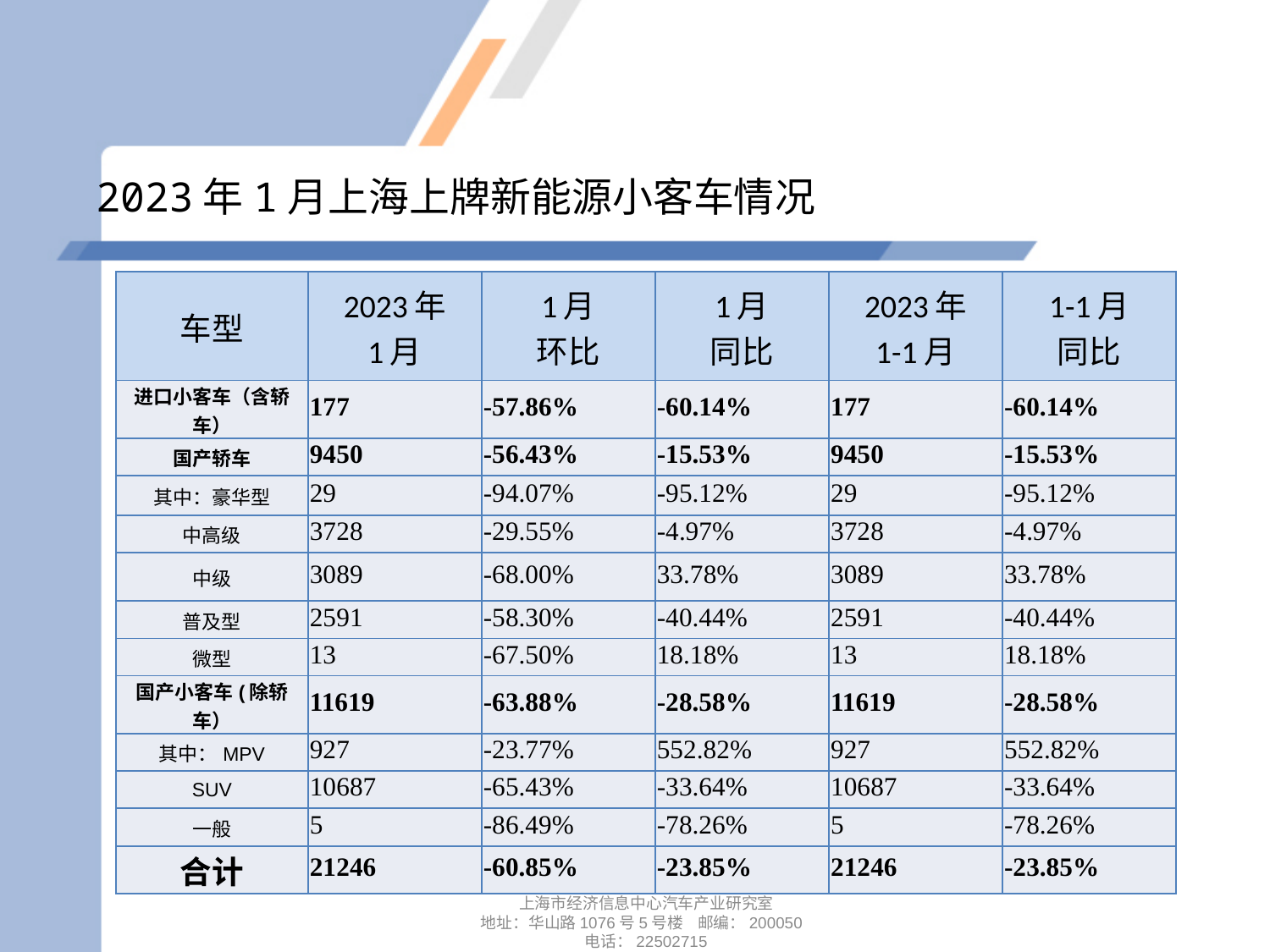

# 2023年1月上海上牌新能源小客车情况
| 车型 | 2023年 1月 | 1月 环比 | 1月 同比 | 2023年 1-1月 | 1-1月 同比 |
| --- | --- | --- | --- | --- | --- |
| 进口小客车（含轿车） | 177 | -57.86% | -60.14% | 177 | -60.14% |
| 国产轿车 | 9450 | -56.43% | -15.53% | 9450 | -15.53% |
| 其中：豪华型 | 29 | -94.07% | -95.12% | 29 | -95.12% |
| 中高级 | 3728 | -29.55% | -4.97% | 3728 | -4.97% |
| 中级 | 3089 | -68.00% | 33.78% | 3089 | 33.78% |
| 普及型 | 2591 | -58.30% | -40.44% | 2591 | -40.44% |
| 微型 | 13 | -67.50% | 18.18% | 13 | 18.18% |
| 国产小客车(除轿车） | 11619 | -63.88% | -28.58% | 11619 | -28.58% |
| 其中：MPV | 927 | -23.77% | 552.82% | 927 | 552.82% |
| SUV | 10687 | -65.43% | -33.64% | 10687 | -33.64% |
| 一般 | 5 | -86.49% | -78.26% | 5 | -78.26% |
| 合计 | 21246 | -60.85% | -23.85% | 21246 | -23.85% |

8
上海市经济信息中心汽车产业研究室
地址：华山路1076号5号楼    邮编：200050
电话：22502715